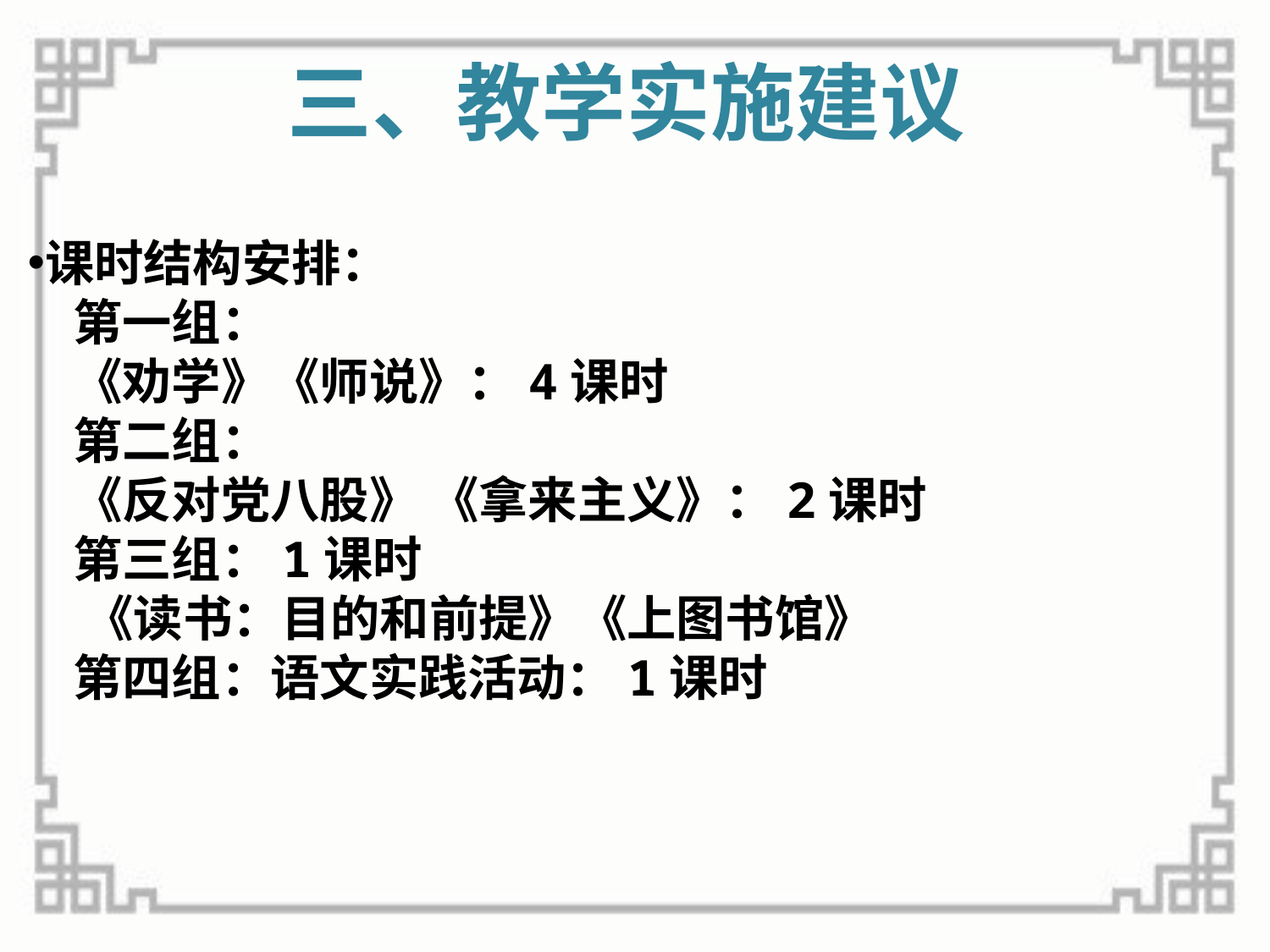

# 三、教学实施建议
课时结构安排：
   第一组：
   《劝学》《师说》：4课时
   第二组：
   《反对党八股》 《拿来主义》：2课时
   第三组：1课时
    《读书：目的和前提》《上图书馆》
   第四组：语文实践活动：1课时